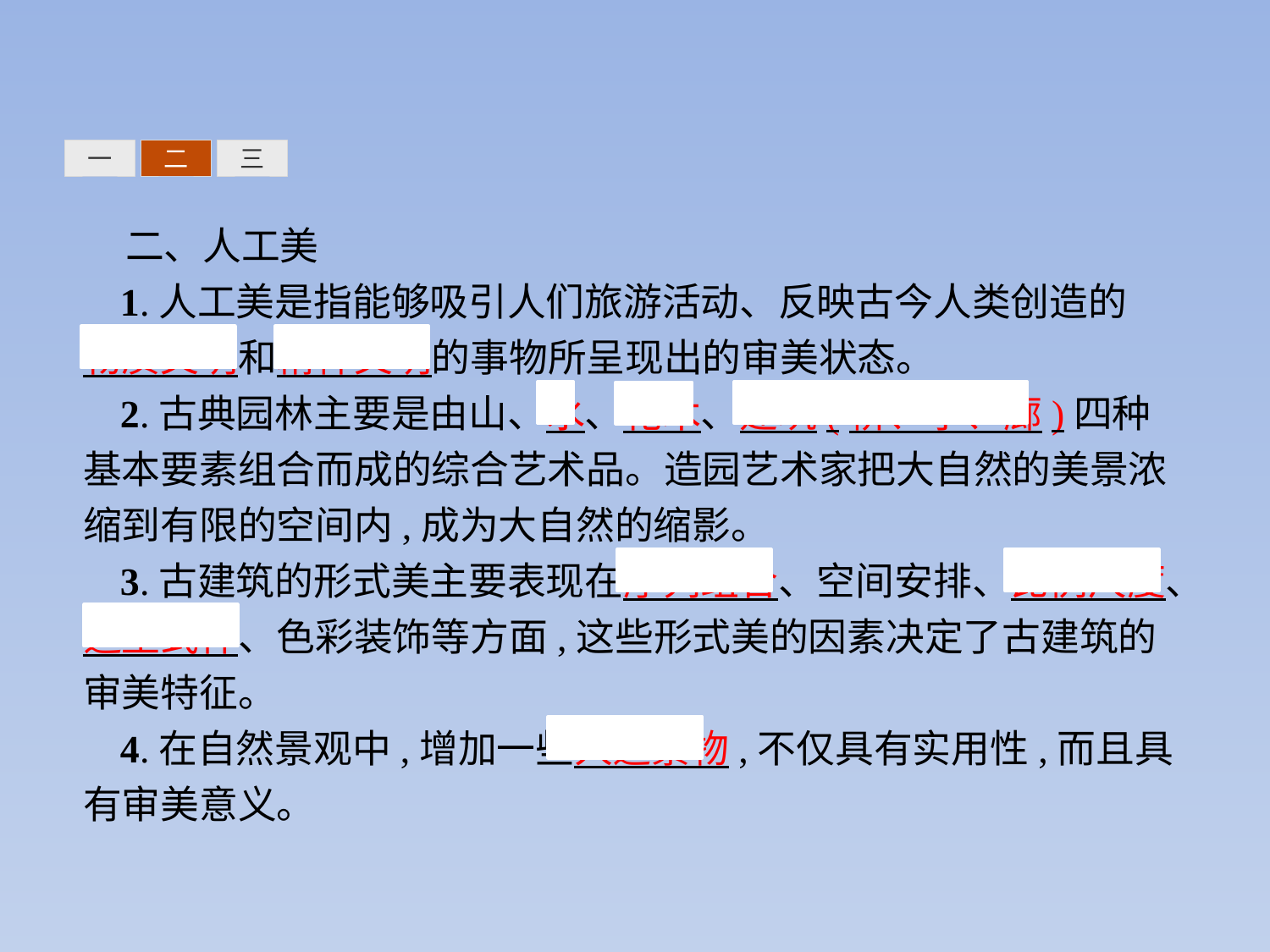

三
一
二
二、人工美
1.人工美是指能够吸引人们旅游活动、反映古今人类创造的   物质文明和精神文明的事物所呈现出的审美状态。
2.古典园林主要是由山、水、花木、建筑(桥、亭、廊)四种基本要素组合而成的综合艺术品。造园艺术家把大自然的美景浓缩到有限的空间内,成为大自然的缩影。
3.古建筑的形式美主要表现在序列组合、空间安排、比例尺度、造型式样、色彩装饰等方面,这些形式美的因素决定了古建筑的审美特征。
4.在自然景观中,增加一些人造景物,不仅具有实用性,而且具有审美意义。